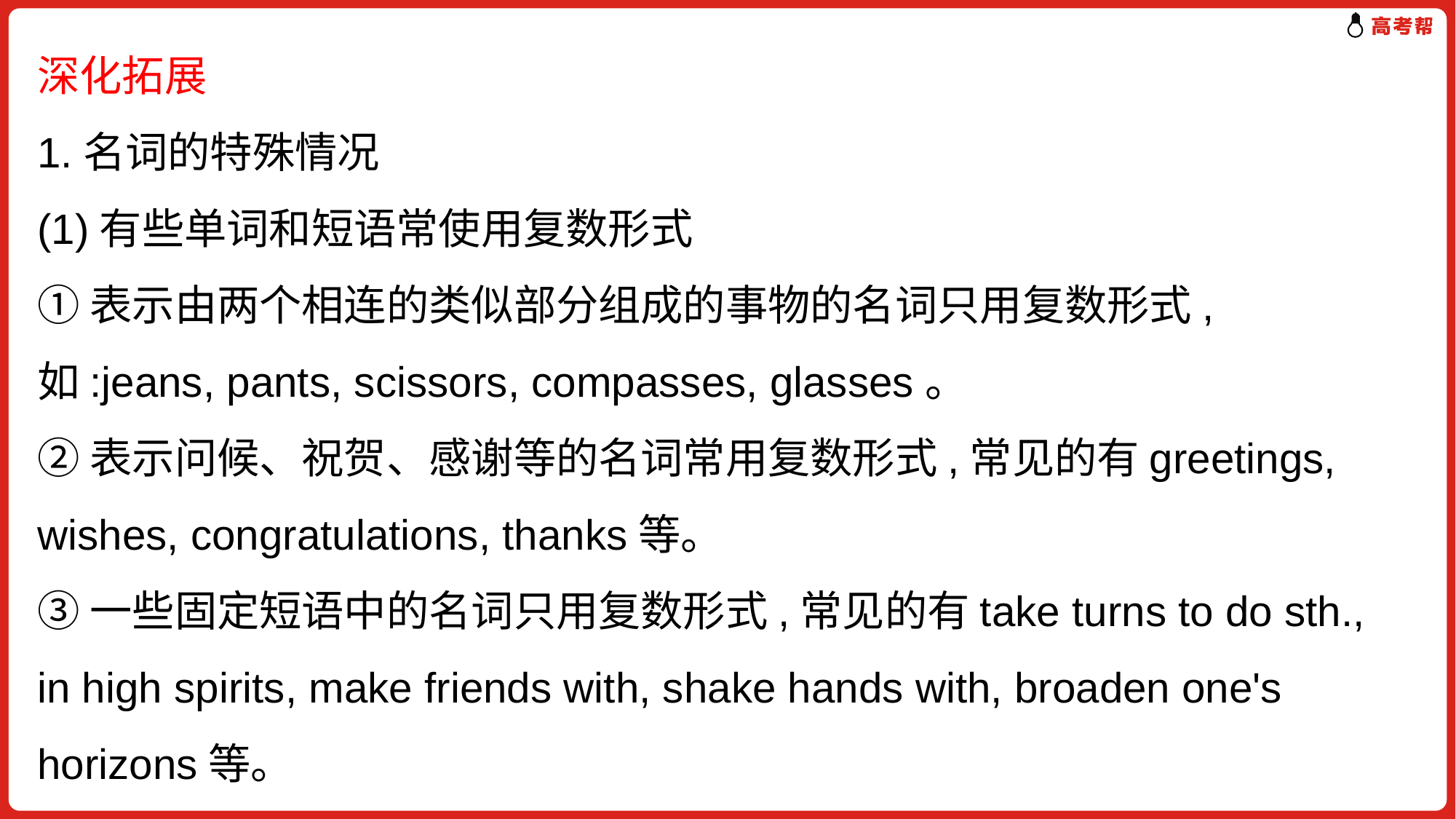

深化拓展
1.名词的特殊情况
(1)有些单词和短语常使用复数形式
①表示由两个相连的类似部分组成的事物的名词只用复数形式,如:jeans, pants, scissors, compasses, glasses。
②表示问候、祝贺、感谢等的名词常用复数形式,常见的有greetings, wishes, congratulations, thanks等。
③一些固定短语中的名词只用复数形式,常见的有take turns to do sth., in high spirits, make friends with, shake hands with, broaden one's horizons等。